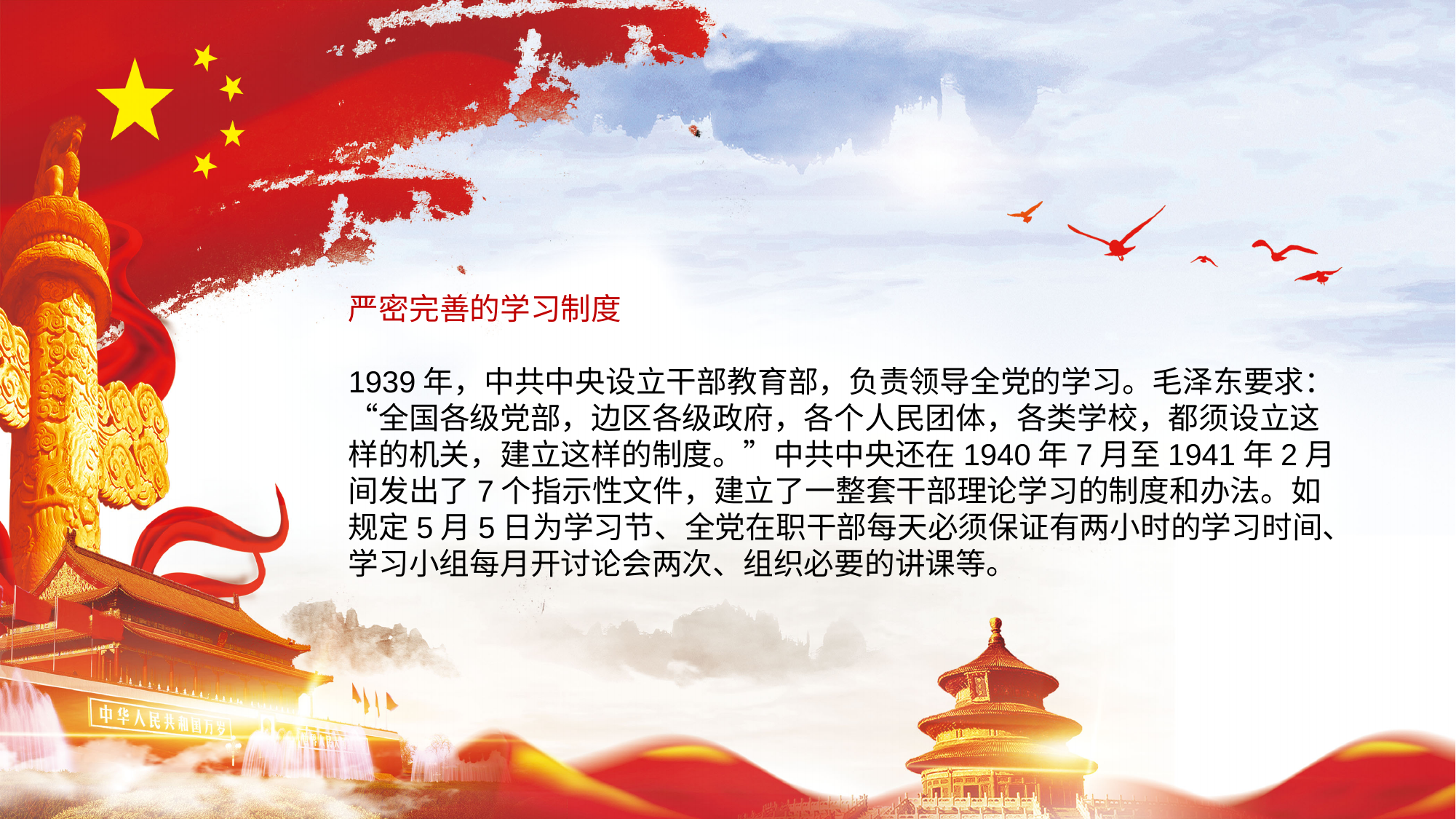

严密完善的学习制度

1939年，中共中央设立干部教育部，负责领导全党的学习。毛泽东要求：“全国各级党部，边区各级政府，各个人民团体，各类学校，都须设立这样的机关，建立这样的制度。”中共中央还在1940年7月至1941年2月间发出了7个指示性文件，建立了一整套干部理论学习的制度和办法。如规定5月5日为学习节、全党在职干部每天必须保证有两小时的学习时间、学习小组每月开讨论会两次、组织必要的讲课等。